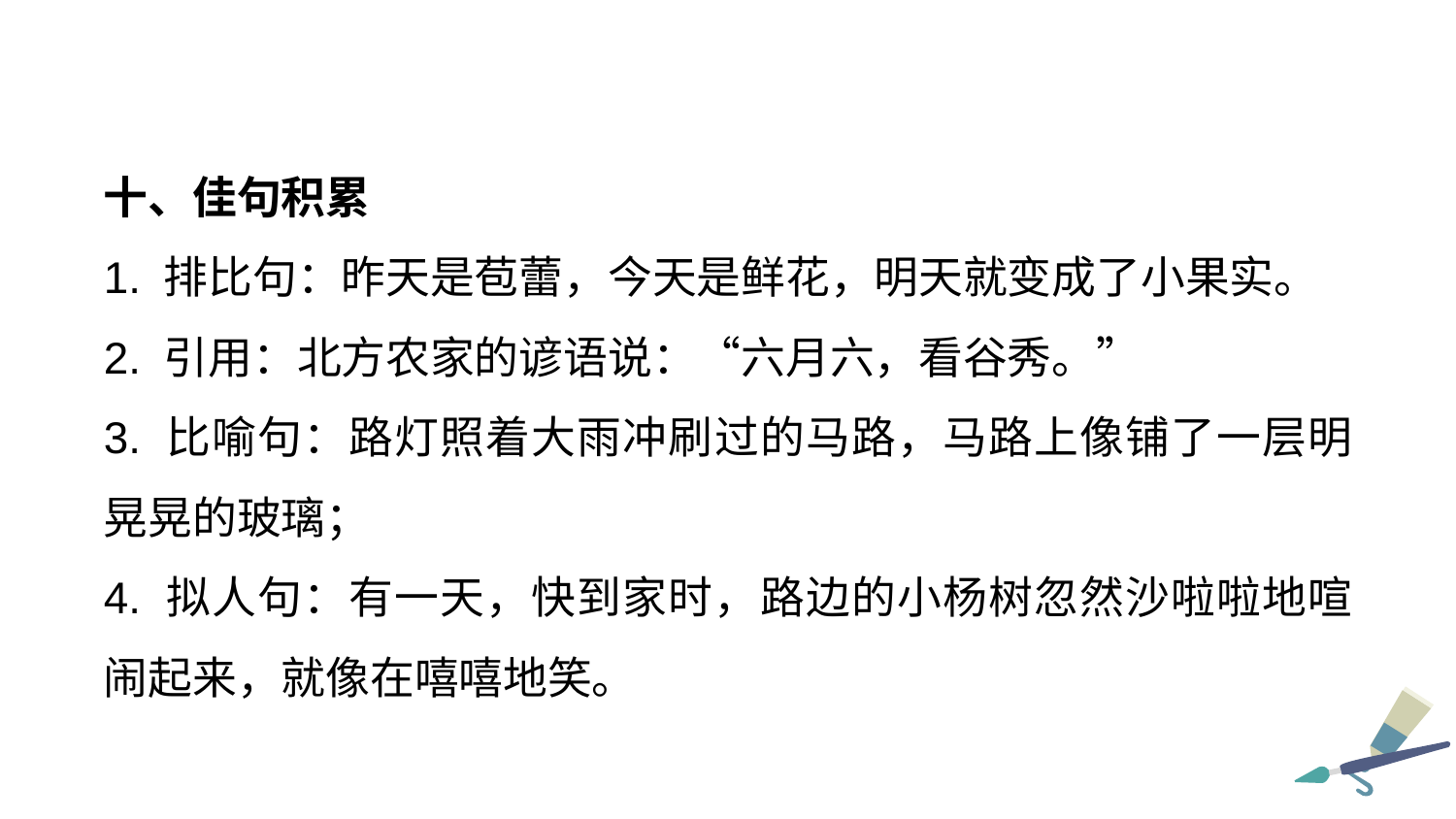

十、佳句积累
1. 排比句：昨天是苞蕾，今天是鲜花，明天就变成了小果实。
2. 引用：北方农家的谚语说：“六月六，看谷秀。”
3. 比喻句：路灯照着大雨冲刷过的马路，马路上像铺了一层明晃晃的玻璃；
4. 拟人句：有一天，快到家时，路边的小杨树忽然沙啦啦地喧闹起来，就像在嘻嘻地笑。